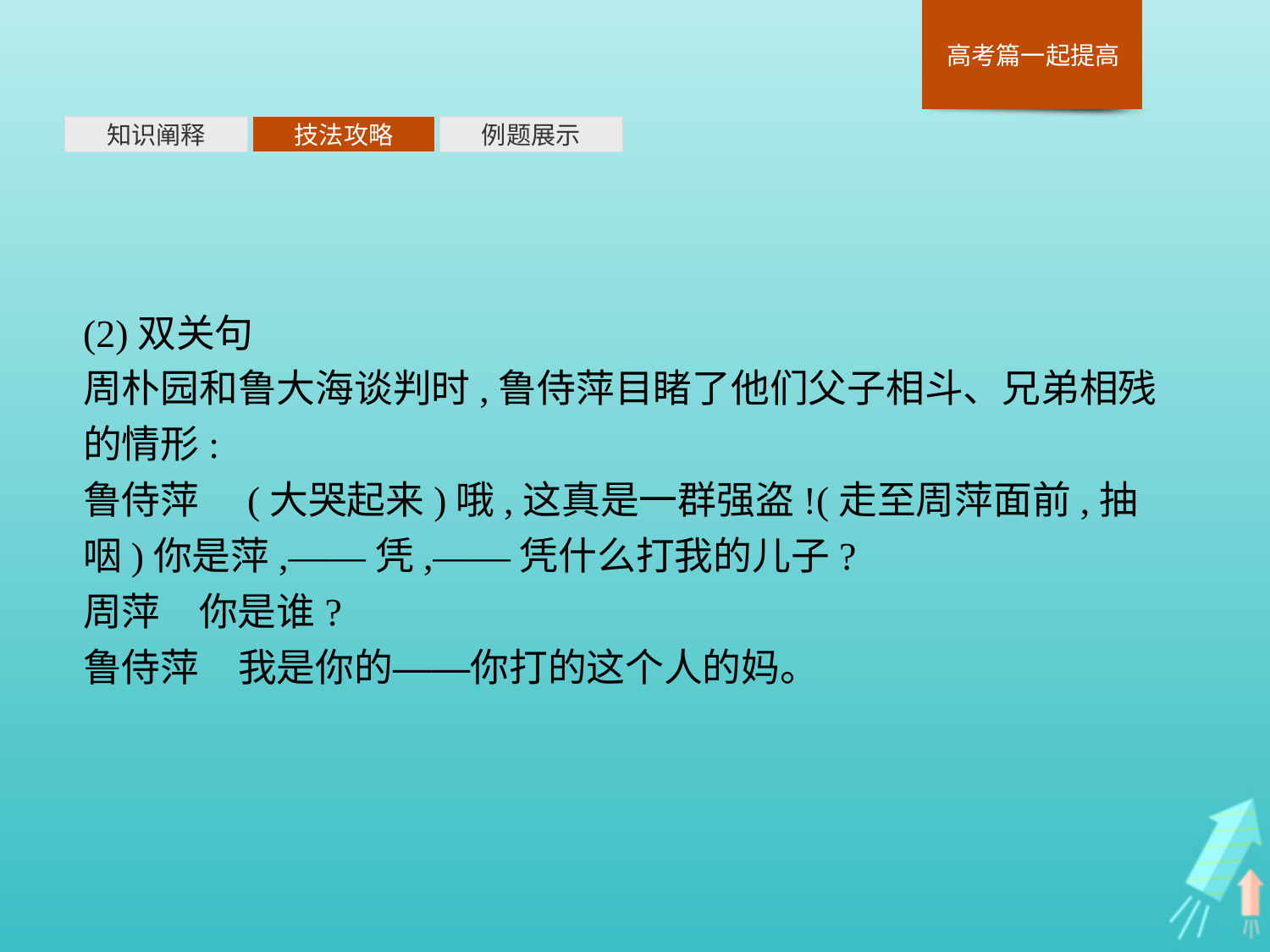

知识阐释
技法攻略
例题展示
(2)双关句
周朴园和鲁大海谈判时,鲁侍萍目睹了他们父子相斗、兄弟相残的情形:
鲁侍萍　(大哭起来)哦,这真是一群强盗!(走至周萍面前,抽咽)你是萍,——凭,——凭什么打我的儿子?
周萍　你是谁?
鲁侍萍　我是你的——你打的这个人的妈。